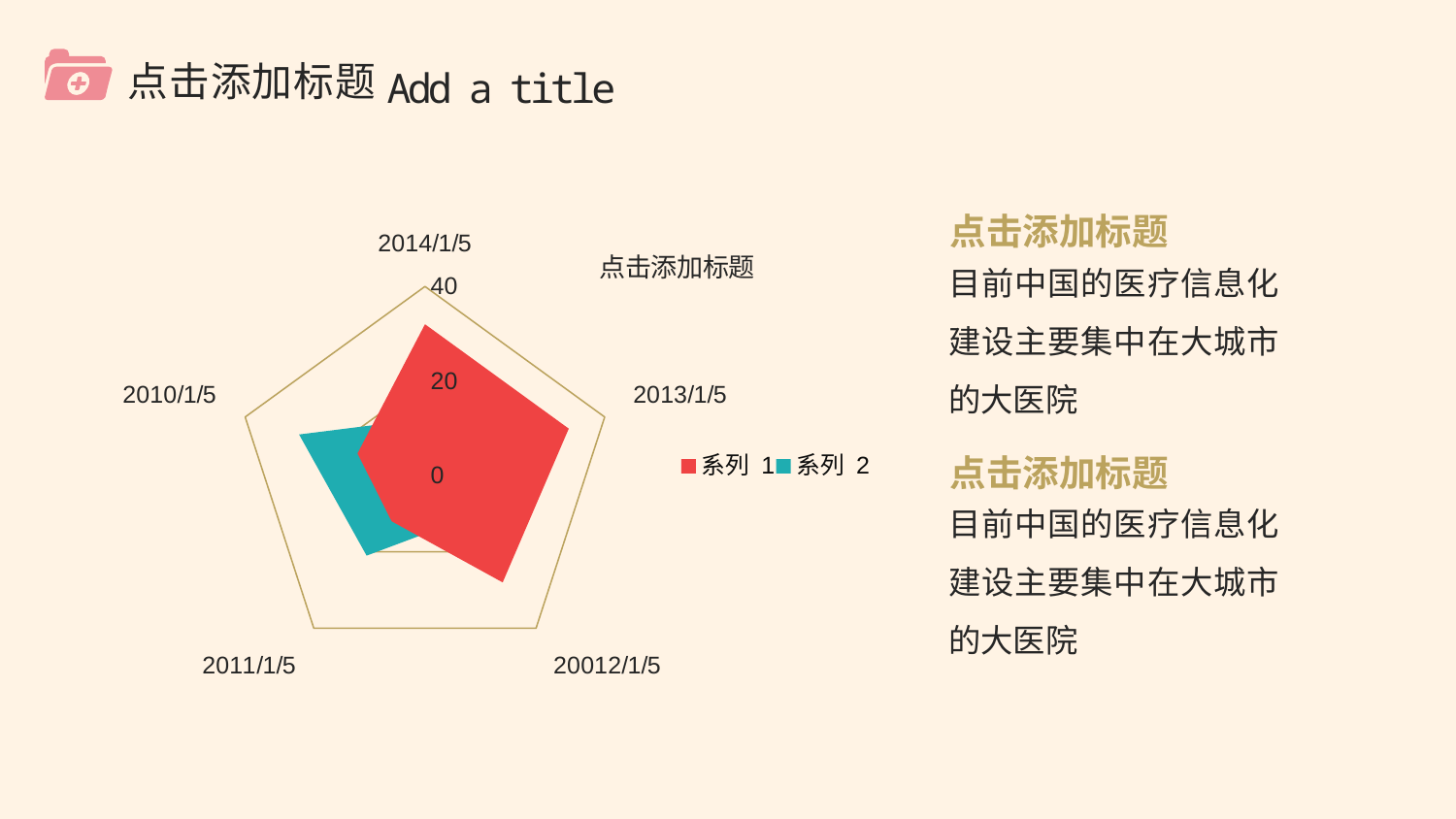

点击添加标题
Add a title

### Chart: 点击添加标题

| Category | 系列 1 | 系列 2 |
|---|---|---|
| 2014/1/5 | 32.0 | 12.0 |
| 2013/1/5 | 32.0 | 12.0 |
| 20012/1/5 | 28.0 | 12.0 |
| 2011/1/5 | 12.0 | 21.0 |
| 2010/1/5 | 15.0 | 28.0 |
点击添加标题
目前中国的医疗信息化建设主要集中在大城市的大医院
点击添加标题
目前中国的医疗信息化建设主要集中在大城市的大医院